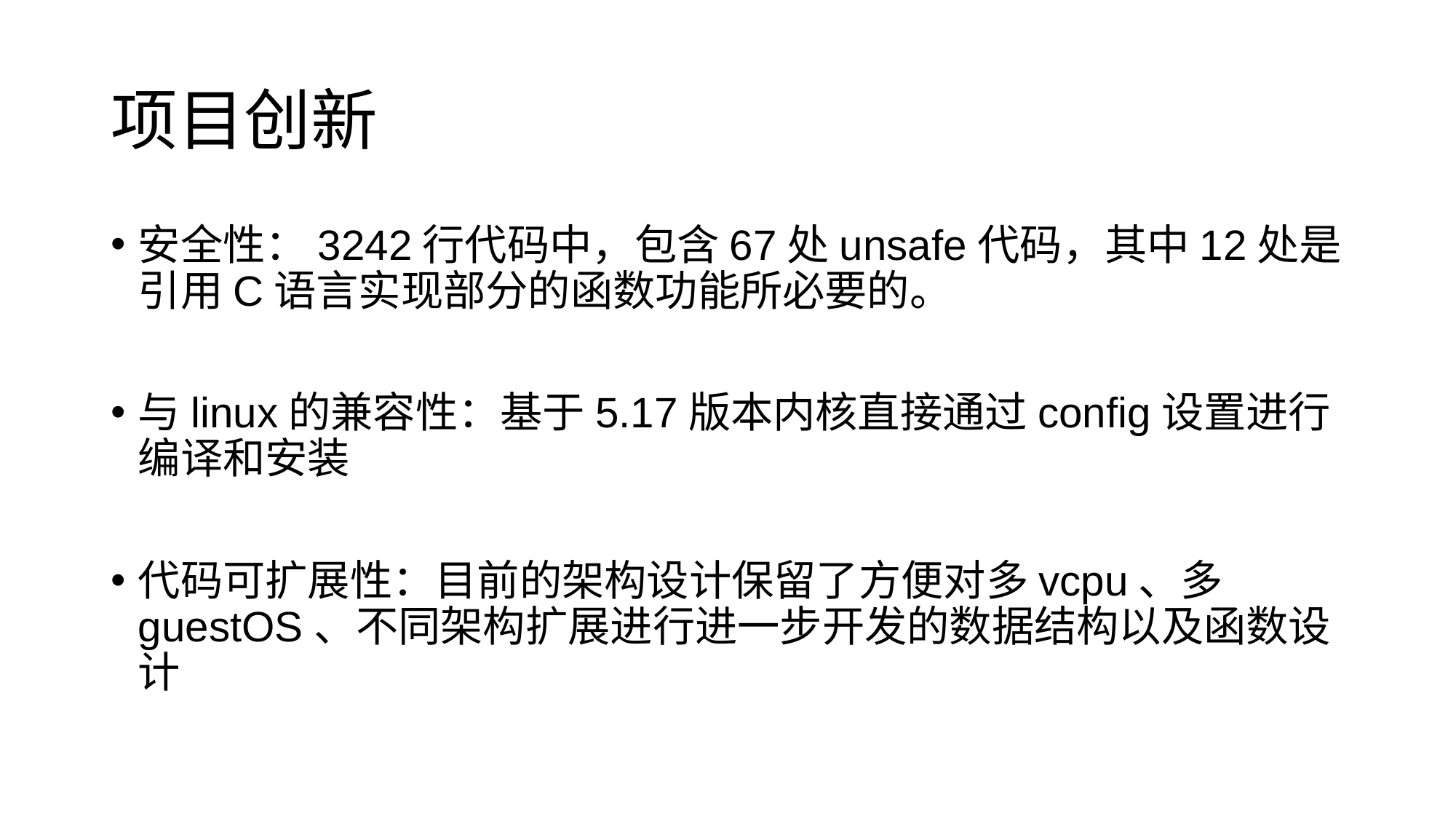

# 项目创新
安全性：3242行代码中，包含67处unsafe代码，其中12处是引用C语言实现部分的函数功能所必要的。

与linux的兼容性：基于5.17版本内核直接通过config设置进行编译和安装

代码可扩展性：目前的架构设计保留了方便对多vcpu、多guestOS、不同架构扩展进行进一步开发的数据结构以及函数设计